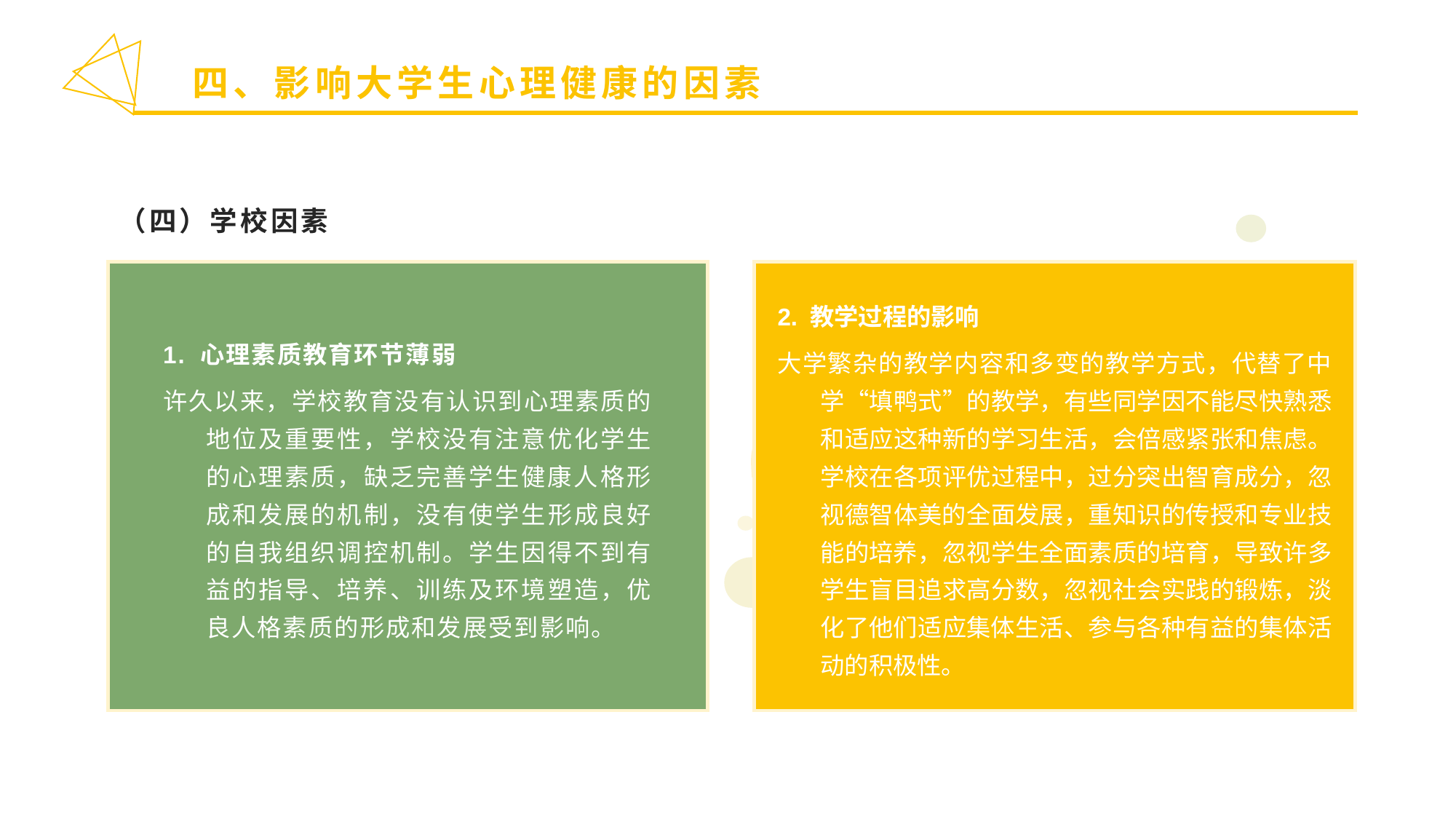

四、影响大学生心理健康的因素
（四）学校因素

2. 教学过程的影响
大学繁杂的教学内容和多变的教学方式，代替了中学“填鸭式”的教学，有些同学因不能尽快熟悉和适应这种新的学习生活，会倍感紧张和焦虑。学校在各项评优过程中，过分突出智育成分，忽视德智体美的全面发展，重知识的传授和专业技能的培养，忽视学生全面素质的培育，导致许多学生盲目追求高分数，忽视社会实践的锻炼，淡化了他们适应集体生活、参与各种有益的集体活动的积极性。
1. 心理素质教育环节薄弱
许久以来，学校教育没有认识到心理素质的地位及重要性，学校没有注意优化学生的心理素质，缺乏完善学生健康人格形成和发展的机制，没有使学生形成良好的自我组织调控机制。学生因得不到有益的指导、培养、训练及环境塑造，优良人格素质的形成和发展受到影响。